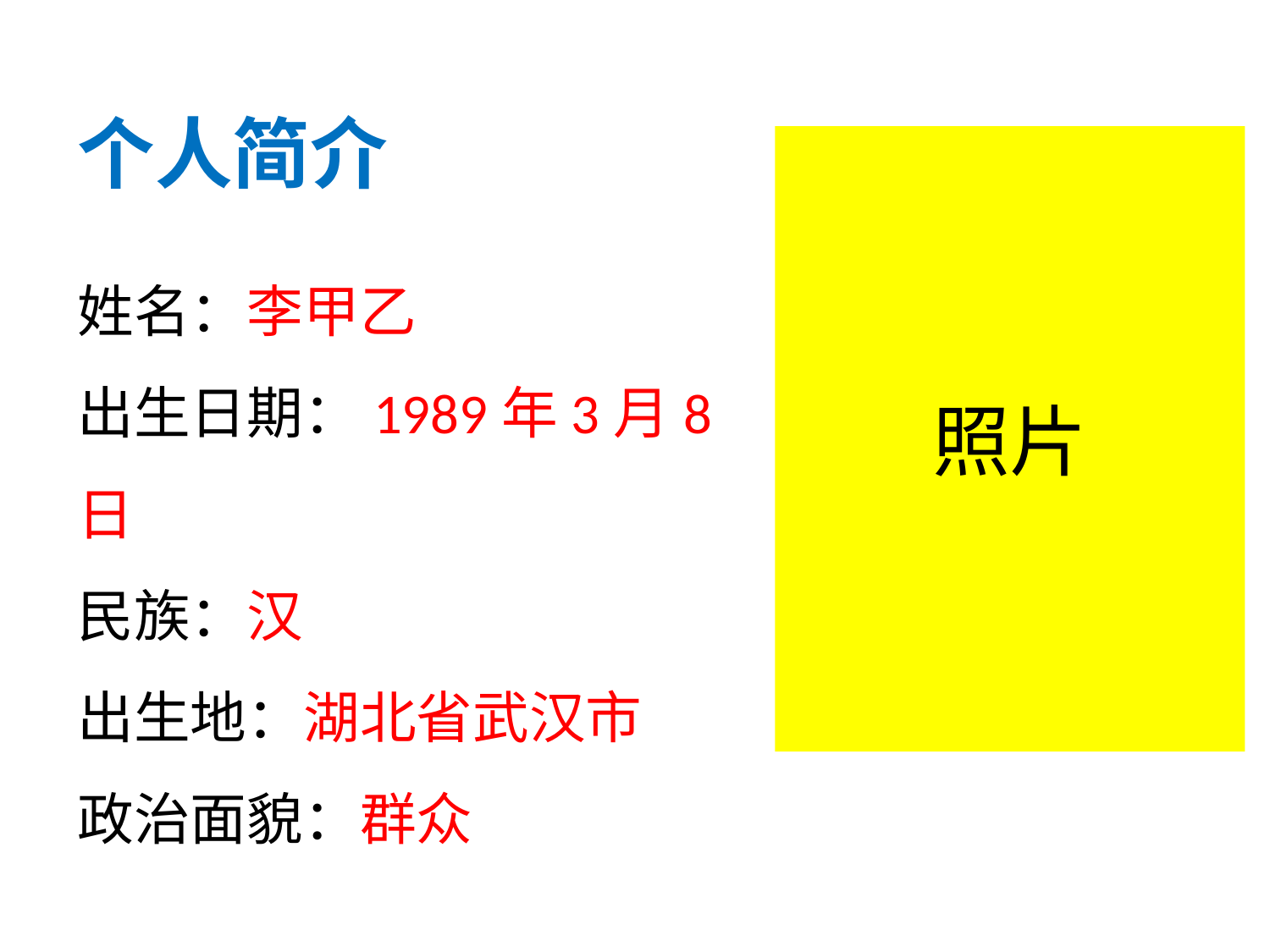

个人简介
# 照片
姓名：李甲乙
出生日期：1989年3月8日
民族：汉
出生地：湖北省武汉市
政治面貌：群众